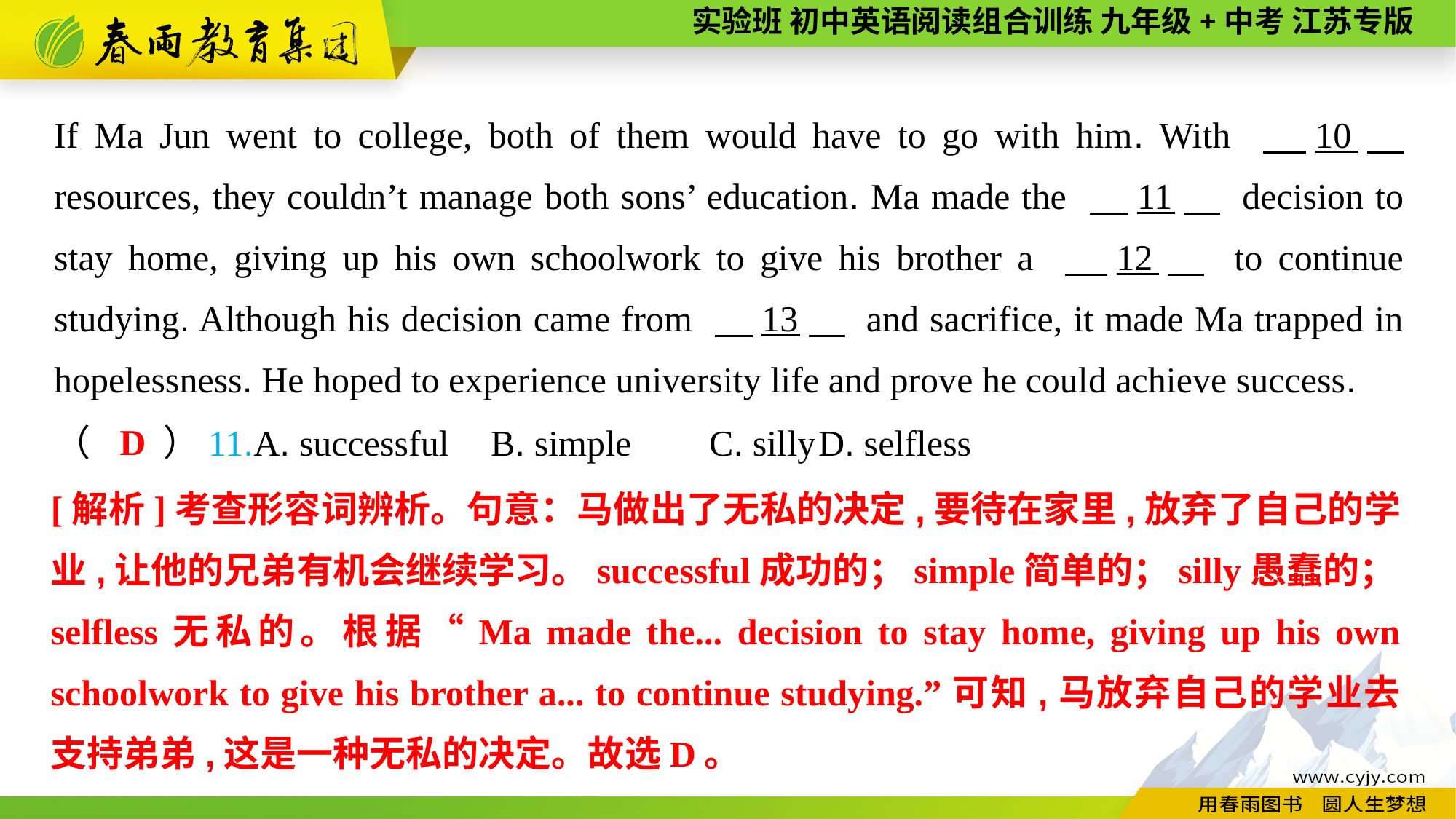

If Ma Jun went to college, both of them would have to go with him. With 　10　 resources, they couldn’t manage both sons’ education. Ma made the 　11　 decision to stay home, giving up his own schoolwork to give his brother a 　12　 to continue studying. Although his decision came from 　13　 and sacrifice, it made Ma trapped in hopelessness. He hoped to experience university life and prove he could achieve success.
D
（　　）11.A. successful	B. simple	C. silly	D. selfless
[解析]考查形容词辨析。句意：马做出了无私的决定,要待在家里,放弃了自己的学业,让他的兄弟有机会继续学习。successful成功的；simple简单的；silly愚蠢的；selfless无私的。根据“Ma made the... decision to stay home, giving up his own schoolwork to give his brother a... to continue studying.”可知,马放弃自己的学业去支持弟弟,这是一种无私的决定。故选D。